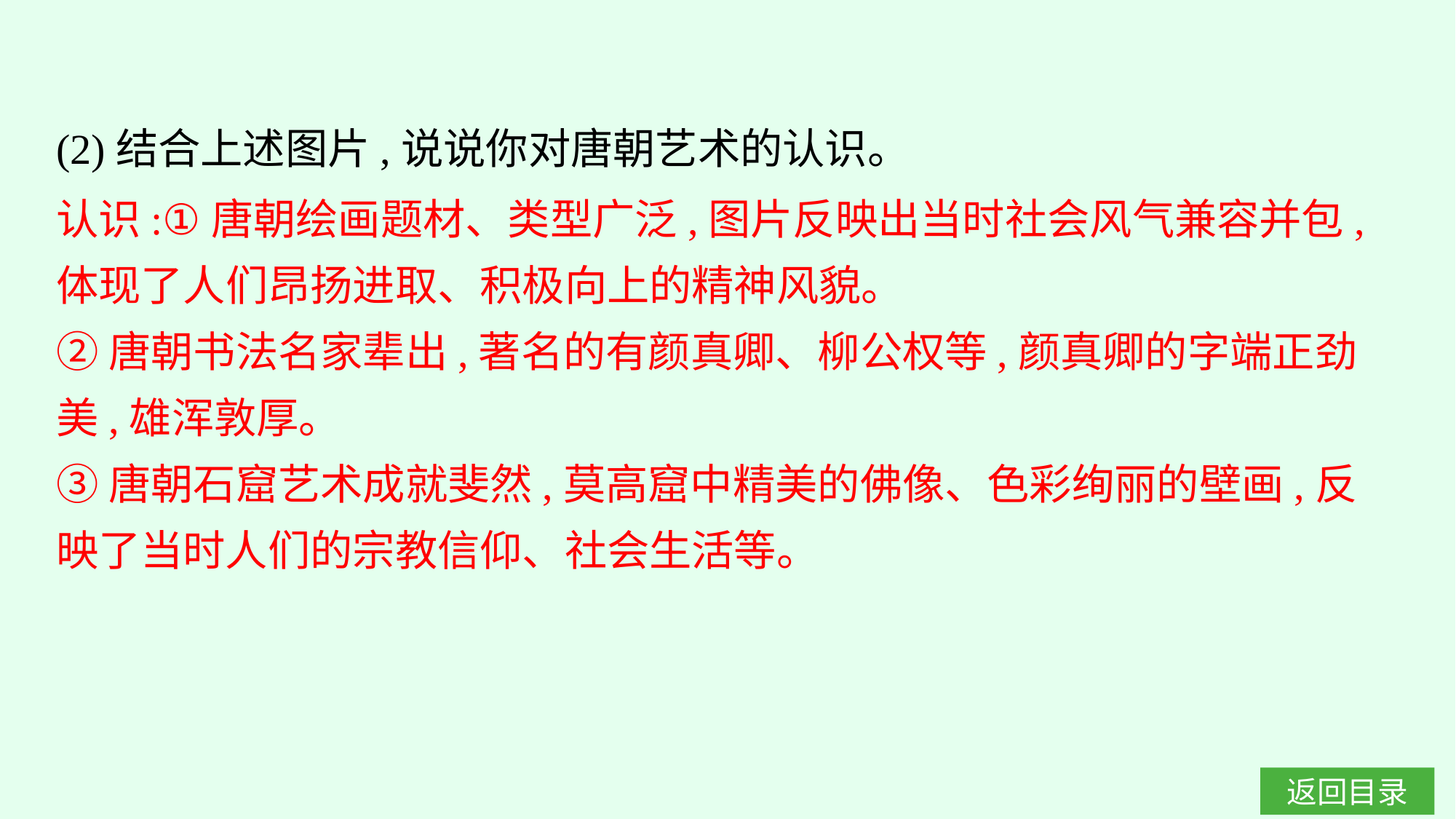

(2)结合上述图片,说说你对唐朝艺术的认识。
认识:①唐朝绘画题材、类型广泛,图片反映出当时社会风气兼容并包,体现了人们昂扬进取、积极向上的精神风貌。
②唐朝书法名家辈出,著名的有颜真卿、柳公权等,颜真卿的字端正劲美,雄浑敦厚。
③唐朝石窟艺术成就斐然,莫高窟中精美的佛像、色彩绚丽的壁画,反映了当时人们的宗教信仰、社会生活等。